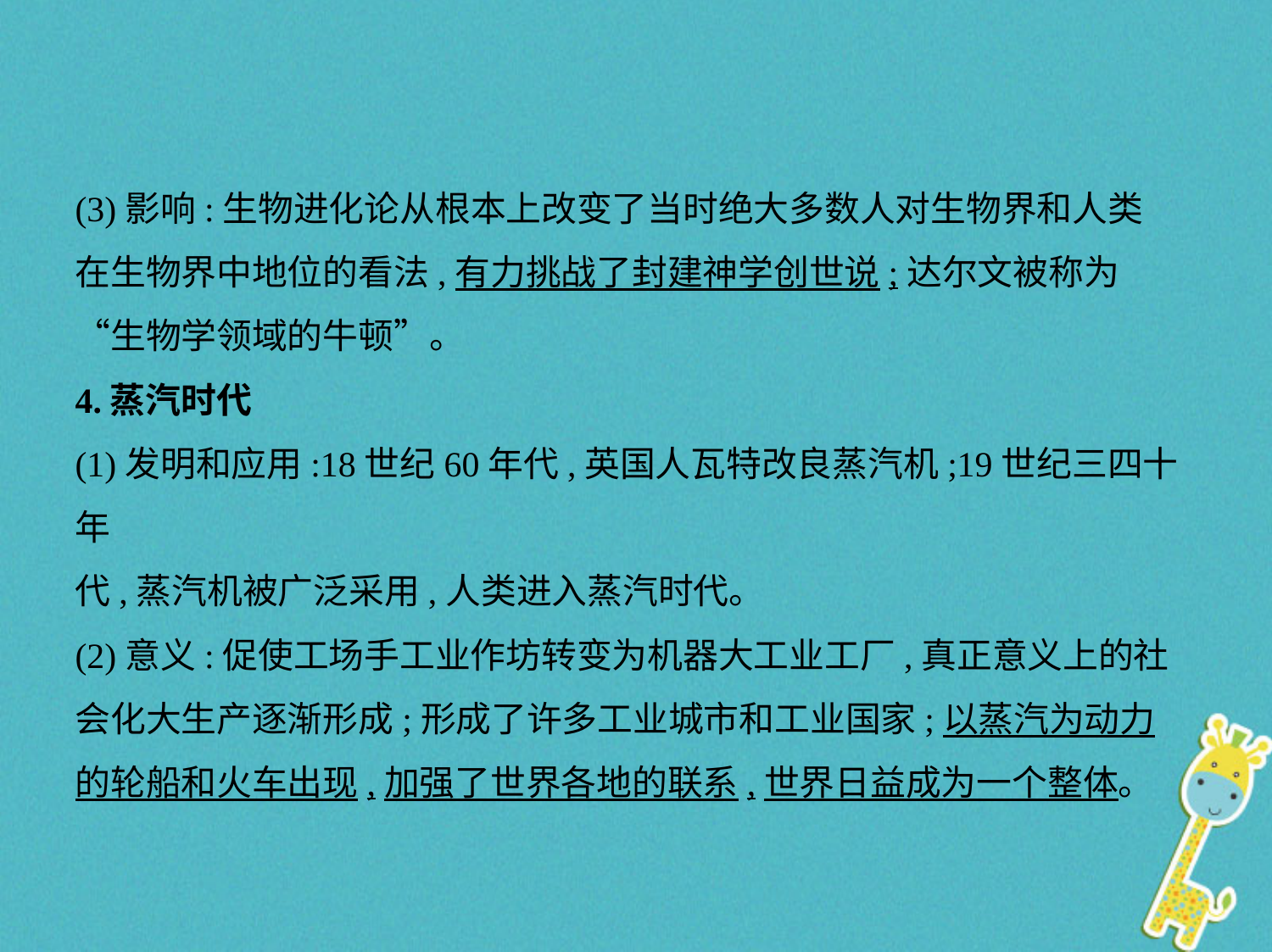

(3)影响:生物进化论从根本上改变了当时绝大多数人对生物界和人类
在生物界中地位的看法,有力挑战了封建神学创世说;达尔文被称为
“生物学领域的牛顿”。
4.蒸汽时代
(1)发明和应用:18世纪60年代,英国人瓦特改良蒸汽机;19世纪三四十年
代,蒸汽机被广泛采用,人类进入蒸汽时代。
(2)意义:促使工场手工业作坊转变为机器大工业工厂,真正意义上的社
会化大生产逐渐形成;形成了许多工业城市和工业国家;以蒸汽为动力
的轮船和火车出现,加强了世界各地的联系,世界日益成为一个整体。